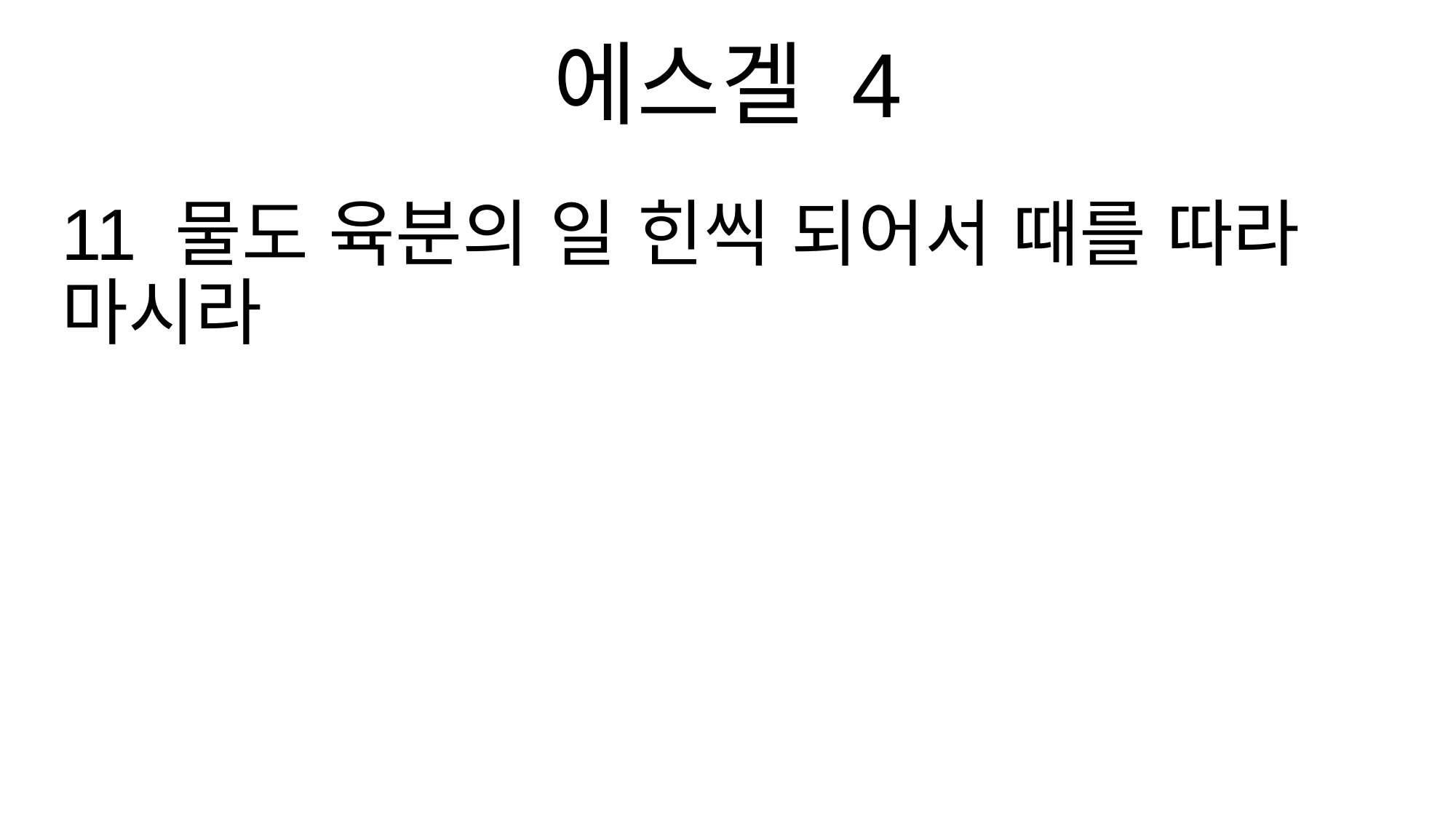

에스겔 4
11 물도 육분의 일 힌씩 되어서 때를 따라 마시라